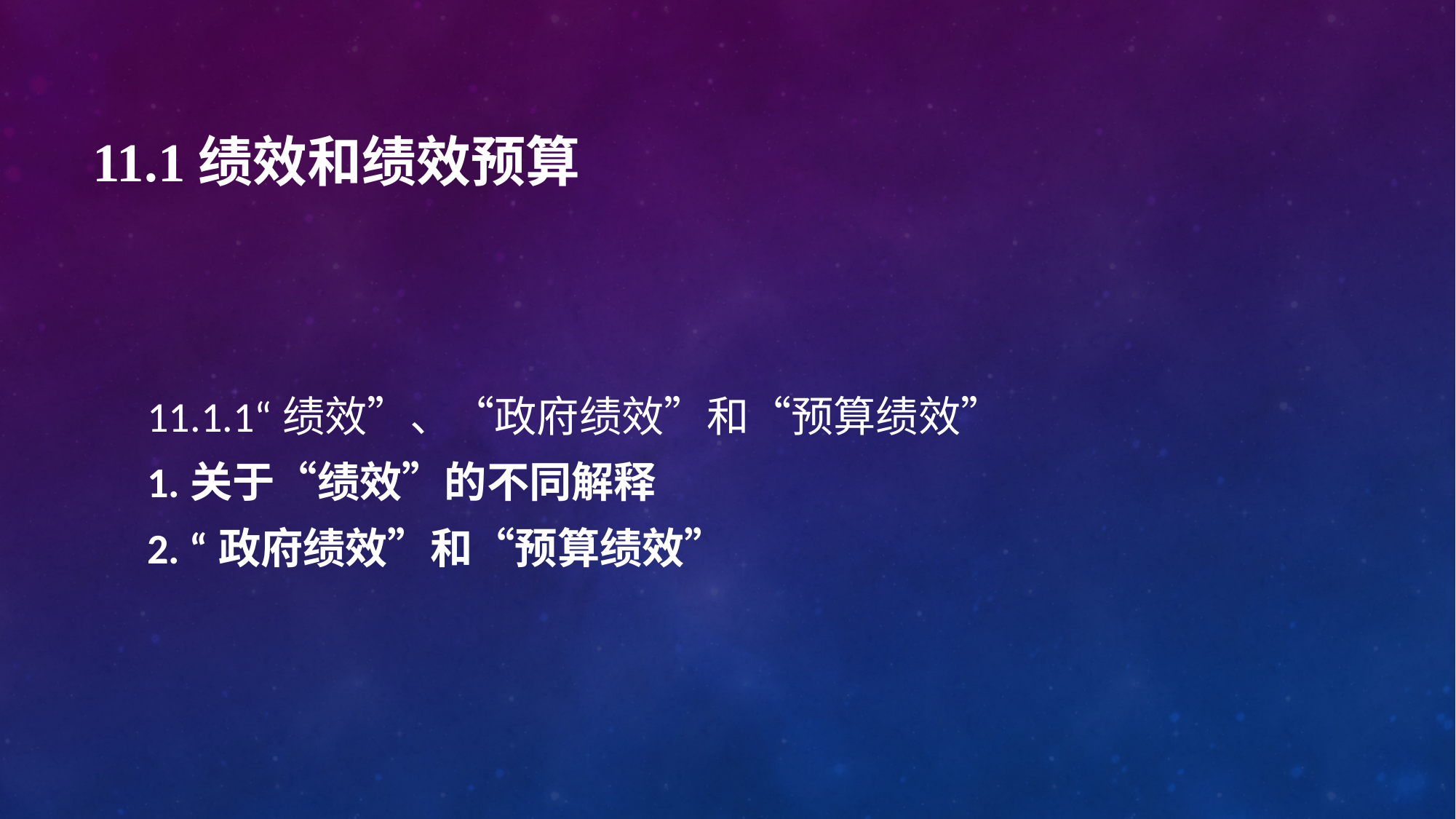

# 11.1绩效和绩效预算
11.1.1“绩效”、“政府绩效”和“预算绩效”
1.关于“绩效”的不同解释
2. “政府绩效”和“预算绩效”